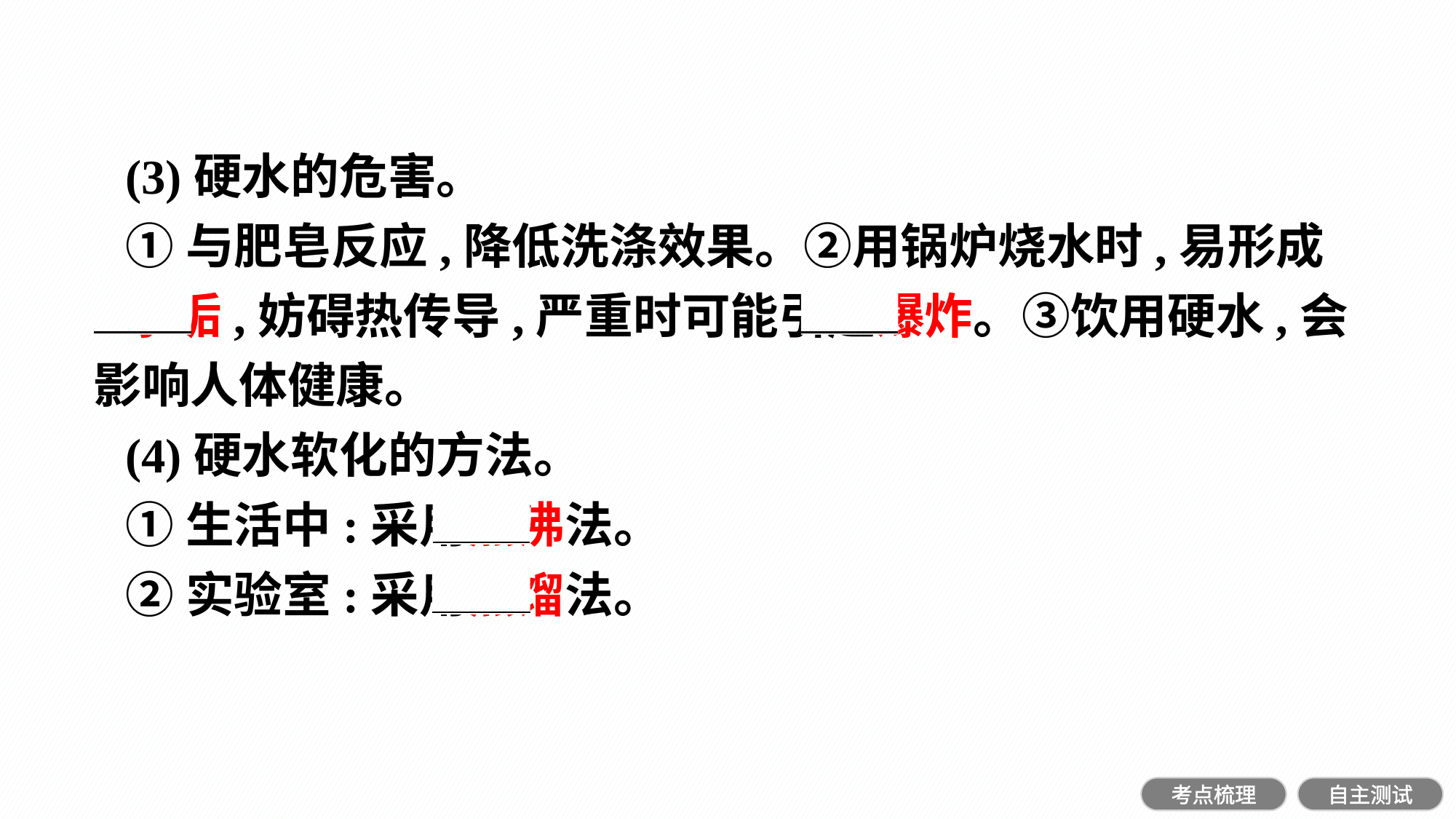

(3)硬水的危害。
①与肥皂反应,降低洗涤效果。②用锅炉烧水时,易形成
水垢,妨碍热传导,严重时可能引起爆炸。③饮用硬水,会影响人体健康。
(4)硬水软化的方法。
①生活中:采用煮沸法。
②实验室:采用蒸馏法。